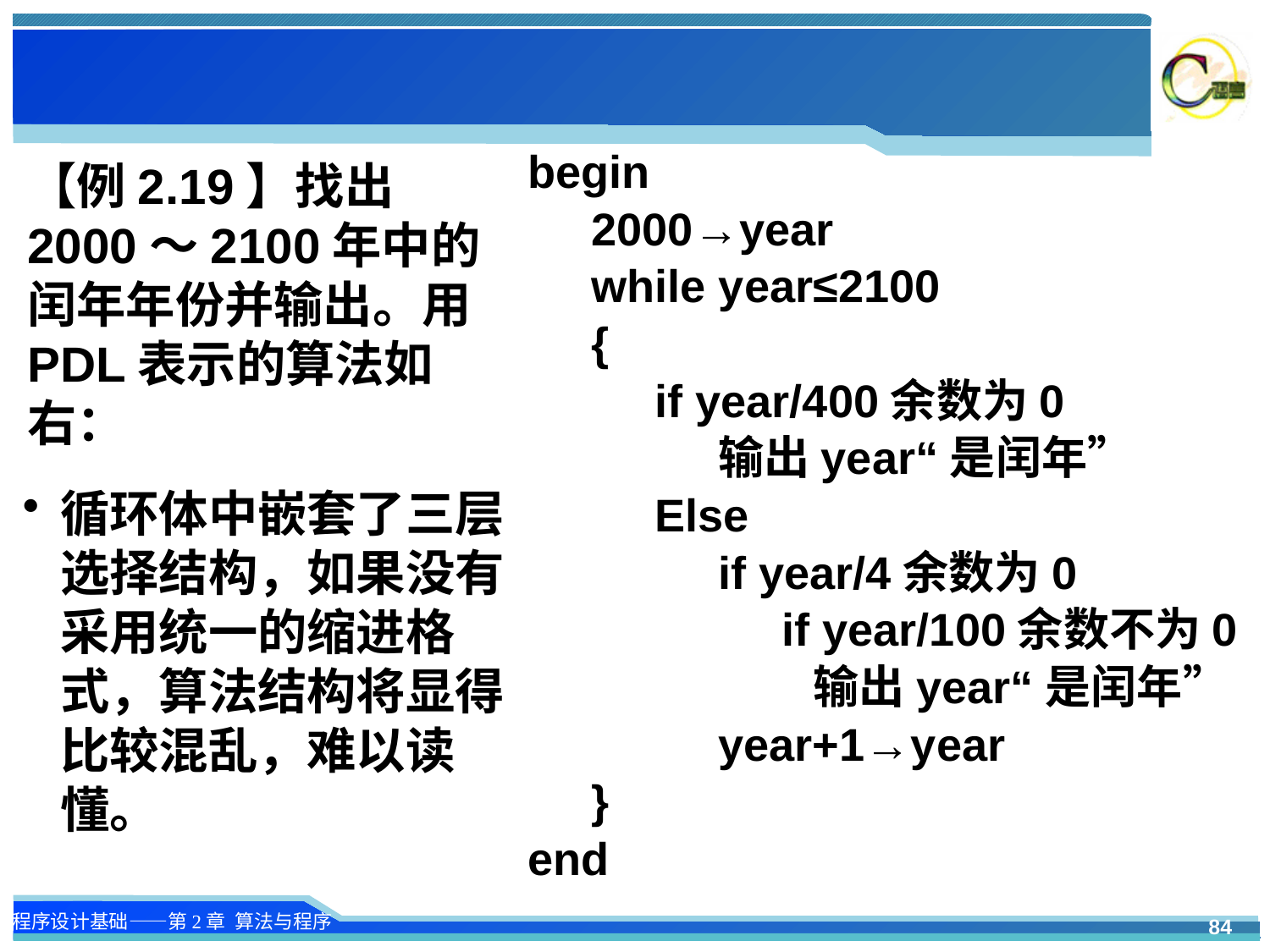

begin
2000→year
while year≤2100
{
if year/400余数为0
输出year“是闰年”
Else
if year/4余数为0
if year/100余数不为0
  输出year“是闰年”
year+1→year
}
end
【例2.19】找出2000～2100年中的闰年年份并输出。用PDL表示的算法如右：
循环体中嵌套了三层选择结构，如果没有采用统一的缩进格式，算法结构将显得比较混乱，难以读懂。
84